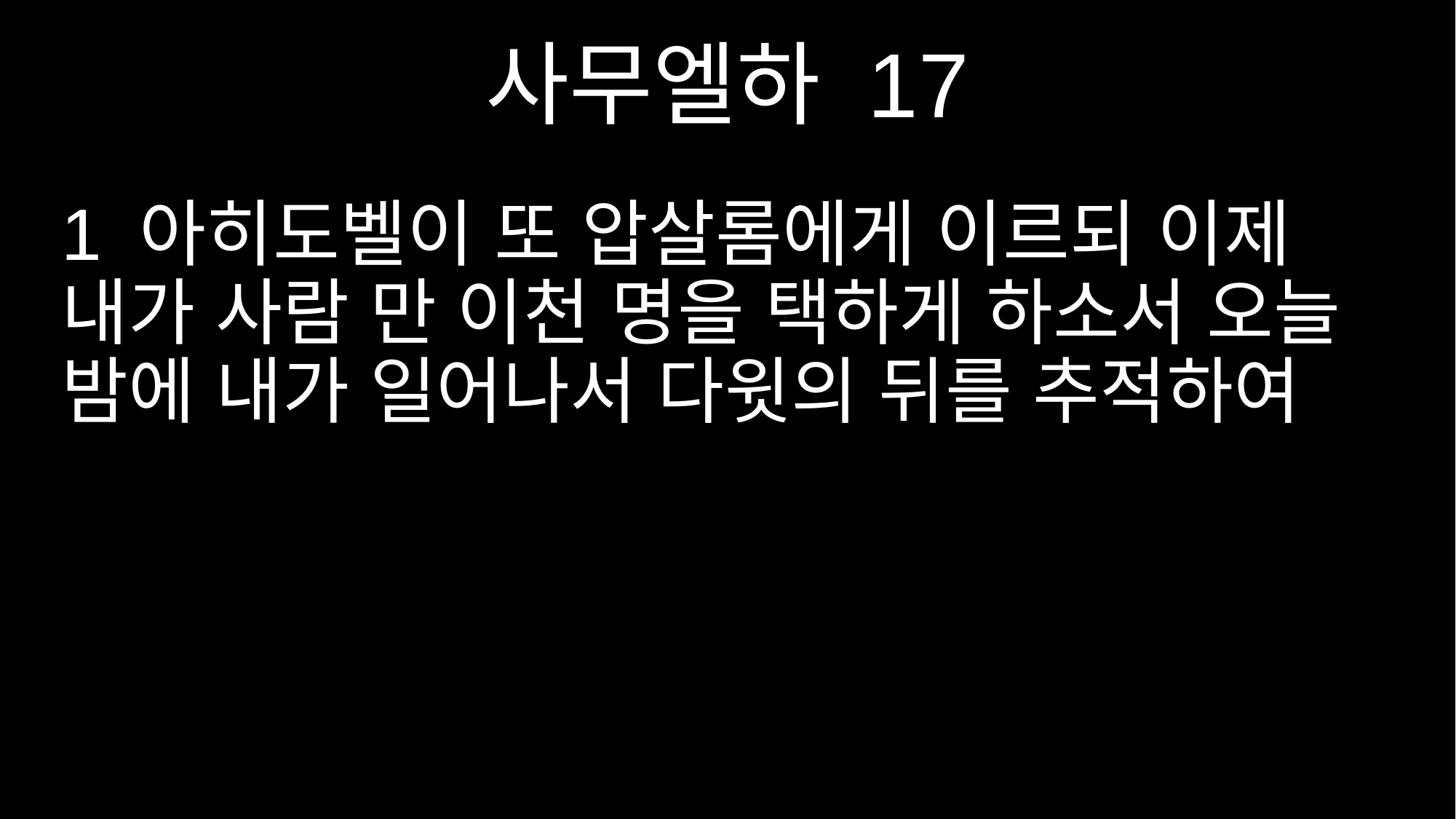

사무엘하 17
1 아히도벨이 또 압살롬에게 이르되 이제 내가 사람 만 이천 명을 택하게 하소서 오늘 밤에 내가 일어나서 다윗의 뒤를 추적하여